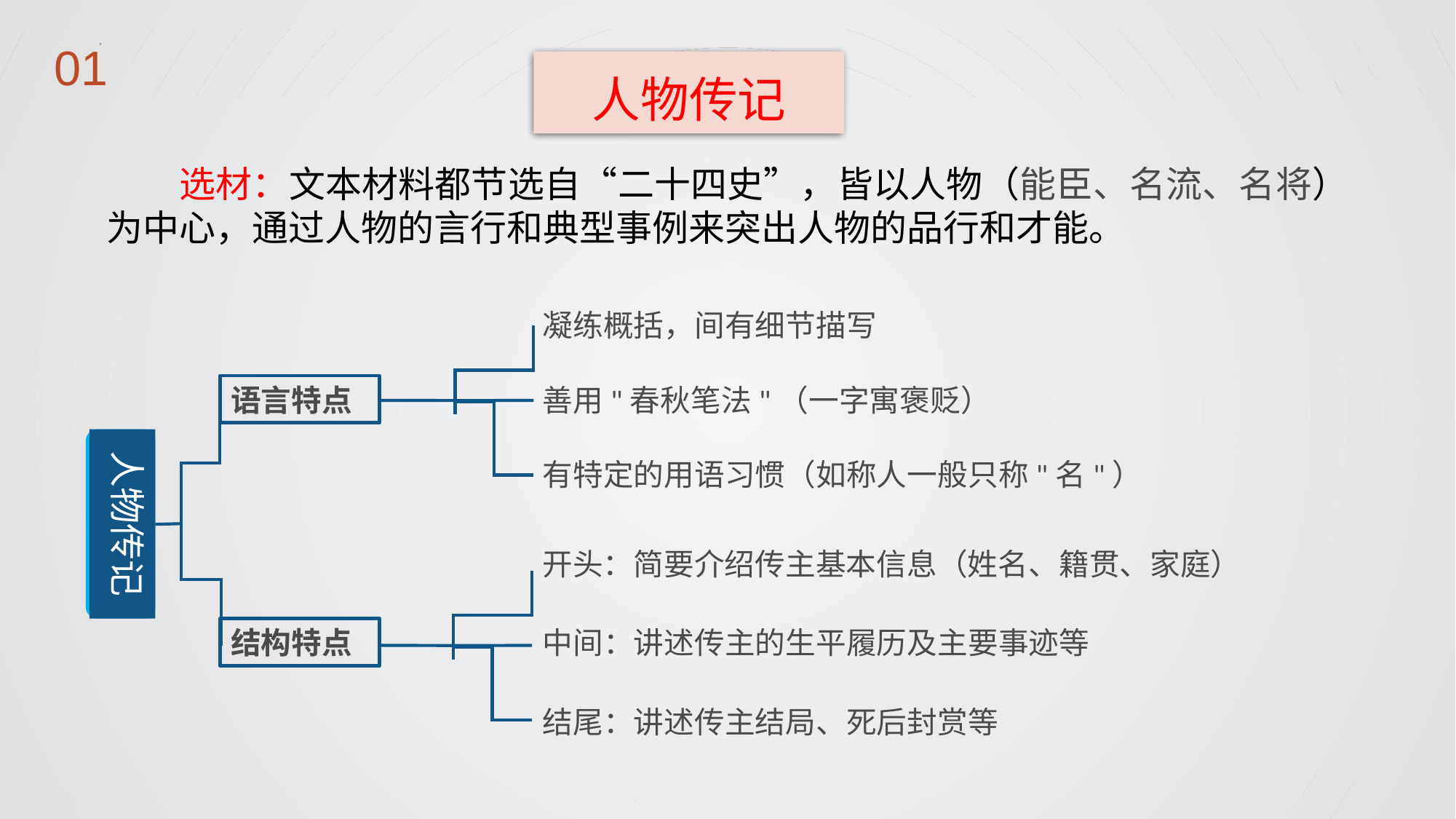

人物传记
选材：文本材料都节选自“二十四史”，皆以人物（能臣、名流、名将）为中心，通过人物的言行和典型事例来突出人物的品行和才能。
凝练概括，间有细节描写
语言特点
善用"春秋笔法"（一字寓褒贬）

人物传记
有特定的用语习惯（如称人一般只称"名"）
开头：简要介绍传主基本信息（姓名、籍贯、家庭）
结构特点
中间：讲述传主的生平履历及主要事迹等
结尾：讲述传主结局、死后封赏等